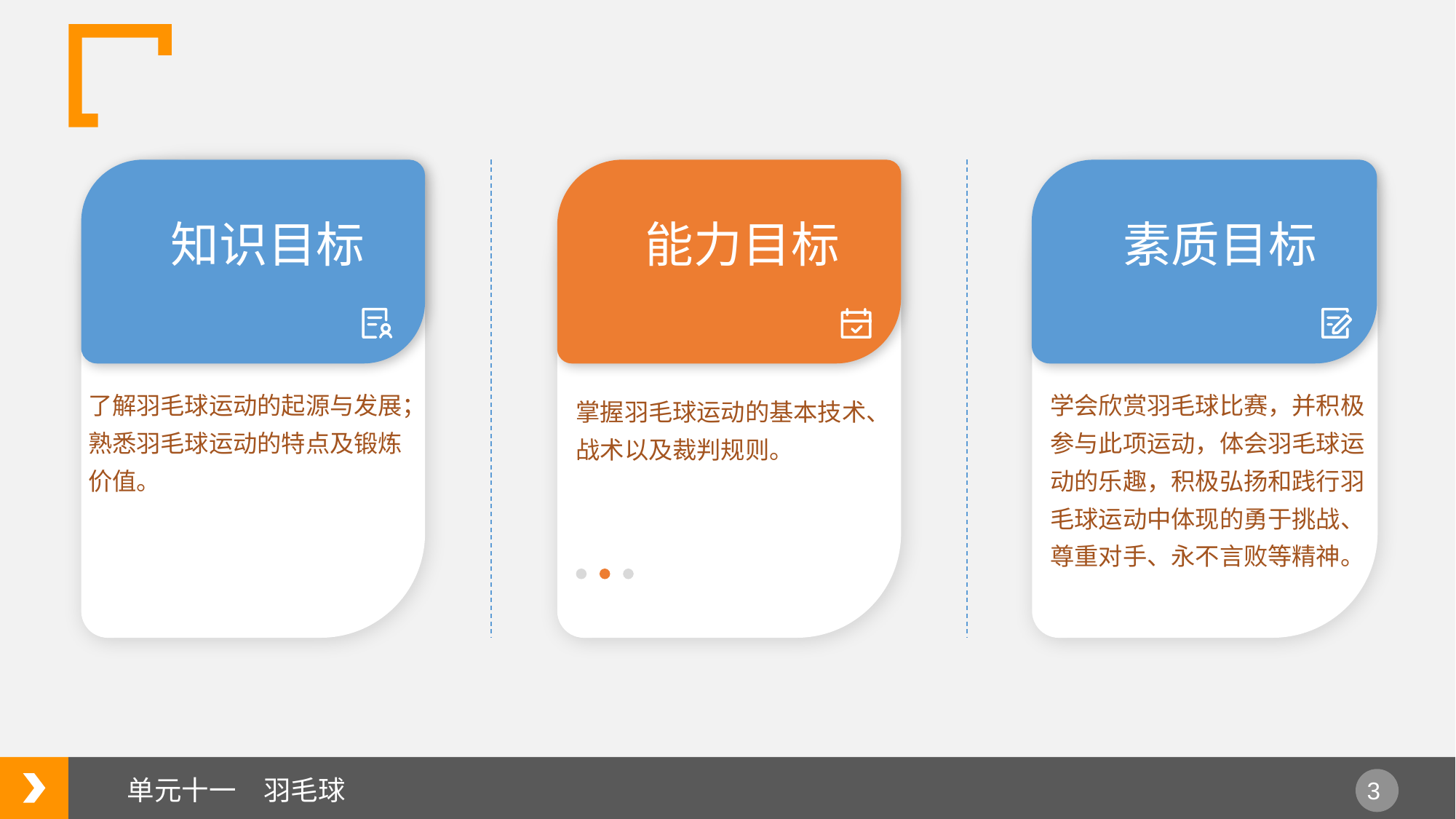

知识目标
能力目标
素质目标

了解羽毛球运动的起源与发展；熟悉羽毛球运动的特点及锻炼价值。
学会欣赏羽毛球比赛，并积极参与此项运动，体会羽毛球运动的乐趣，积极弘扬和践行羽毛球运动中体现的勇于挑战、尊重对手、永不言败等精神。
掌握羽毛球运动的基本技术、战术以及裁判规则。

单元十一　羽毛球